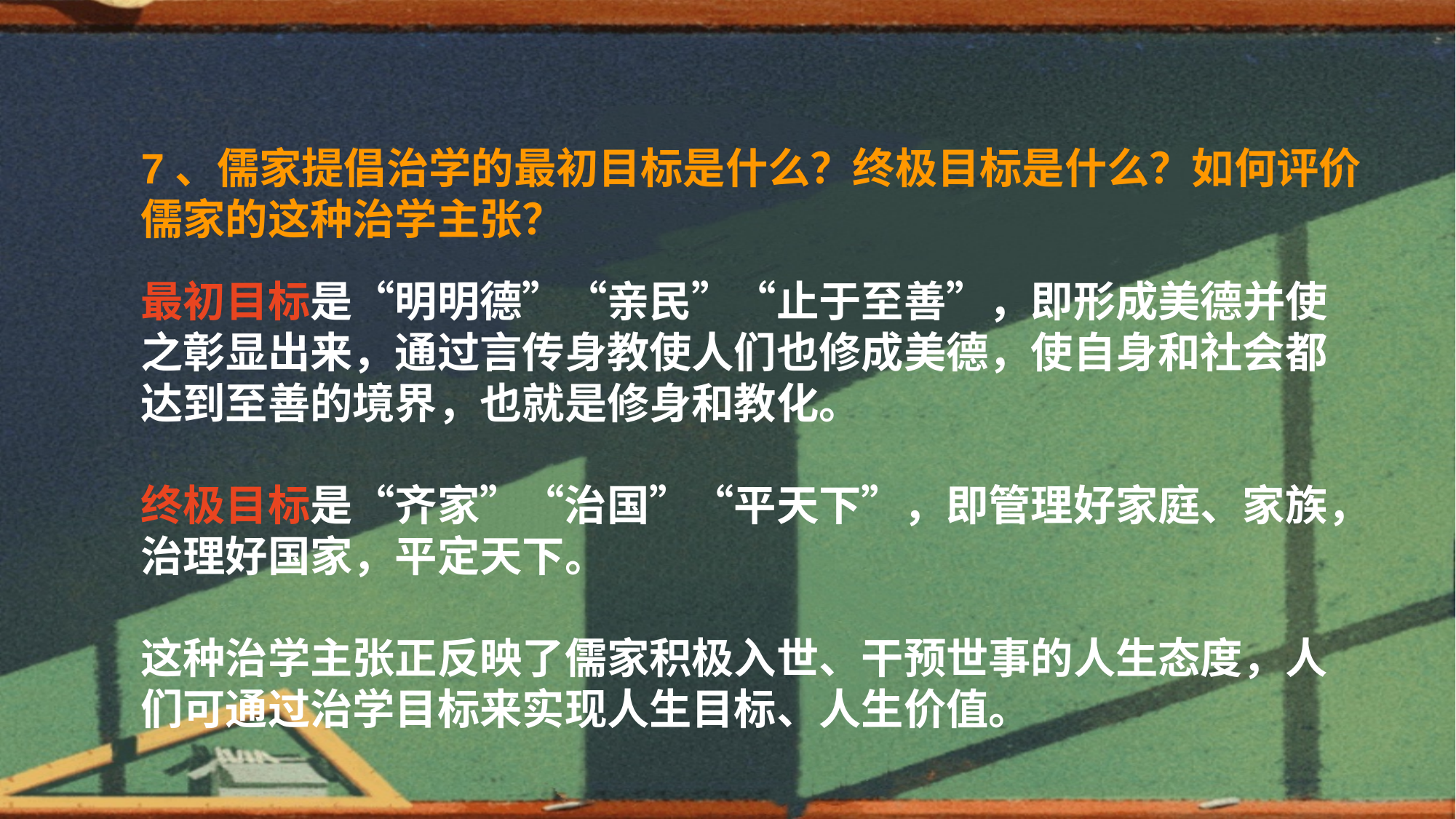

7、儒家提倡治学的最初目标是什么？终极目标是什么？如何评价儒家的这种治学主张？

最初目标是“明明德”“亲民”“止于至善”，即形成美德并使之彰显出来，通过言传身教使人们也修成美德，使自身和社会都达到至善的境界，也就是修身和教化。

终极目标是“齐家”“治国”“平天下”，即管理好家庭、家族，治理好国家，平定天下。

这种治学主张正反映了儒家积极入世、干预世事的人生态度，人们可通过治学目标来实现人生目标、人生价值。